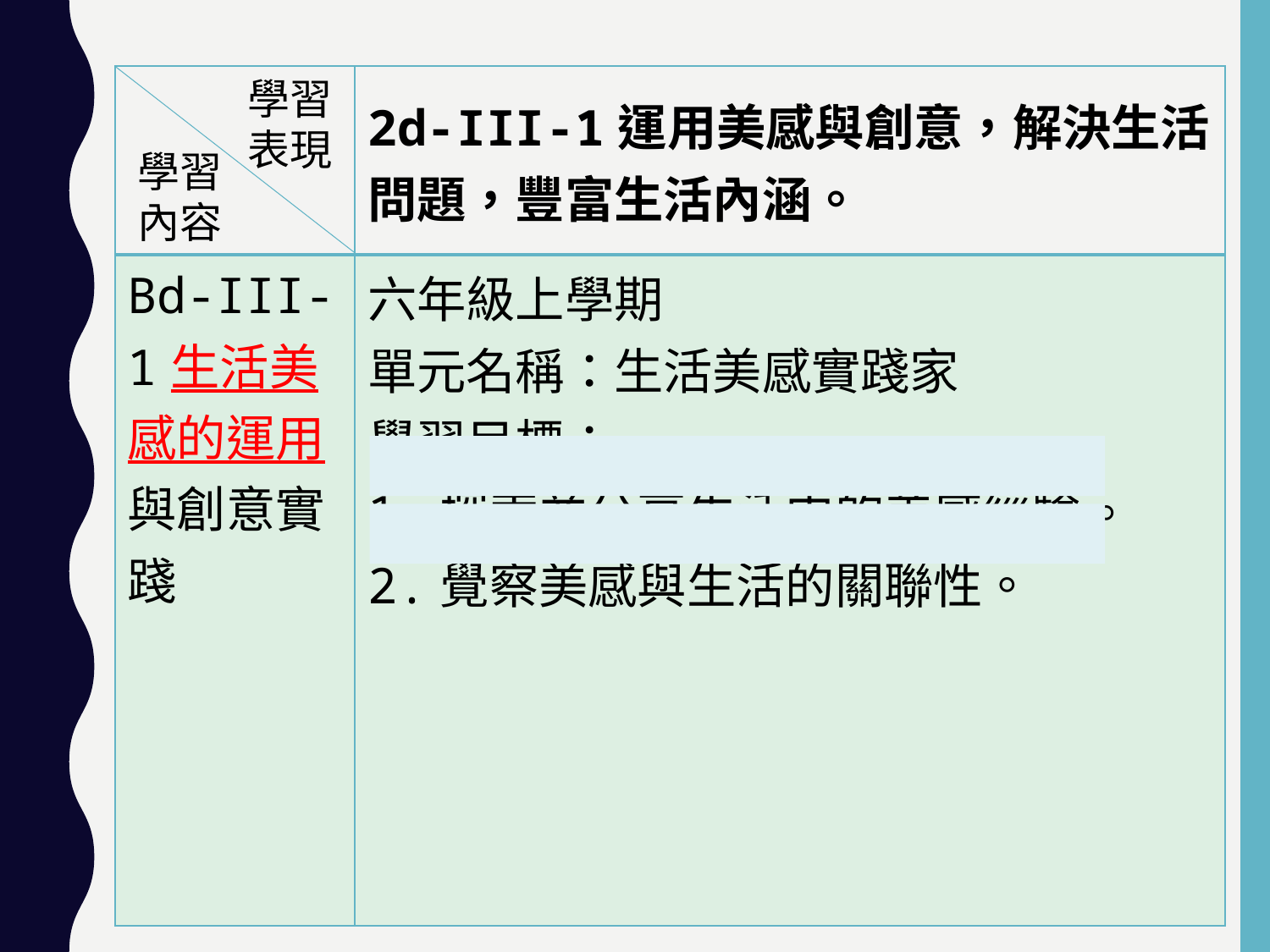

|  | 2d-III-1運用美感與創意，解決生活問題，豐富生活內涵。 |
| --- | --- |
| Bd-III-1生活美感的運用與創意實踐 | 六年級上學期 單元名稱：生活美感實踐家 學習目標： 1.探索並分享生活中的美感經驗。 2.覺察美感與生活的關聯性。 |
學習
表現
學習
內容